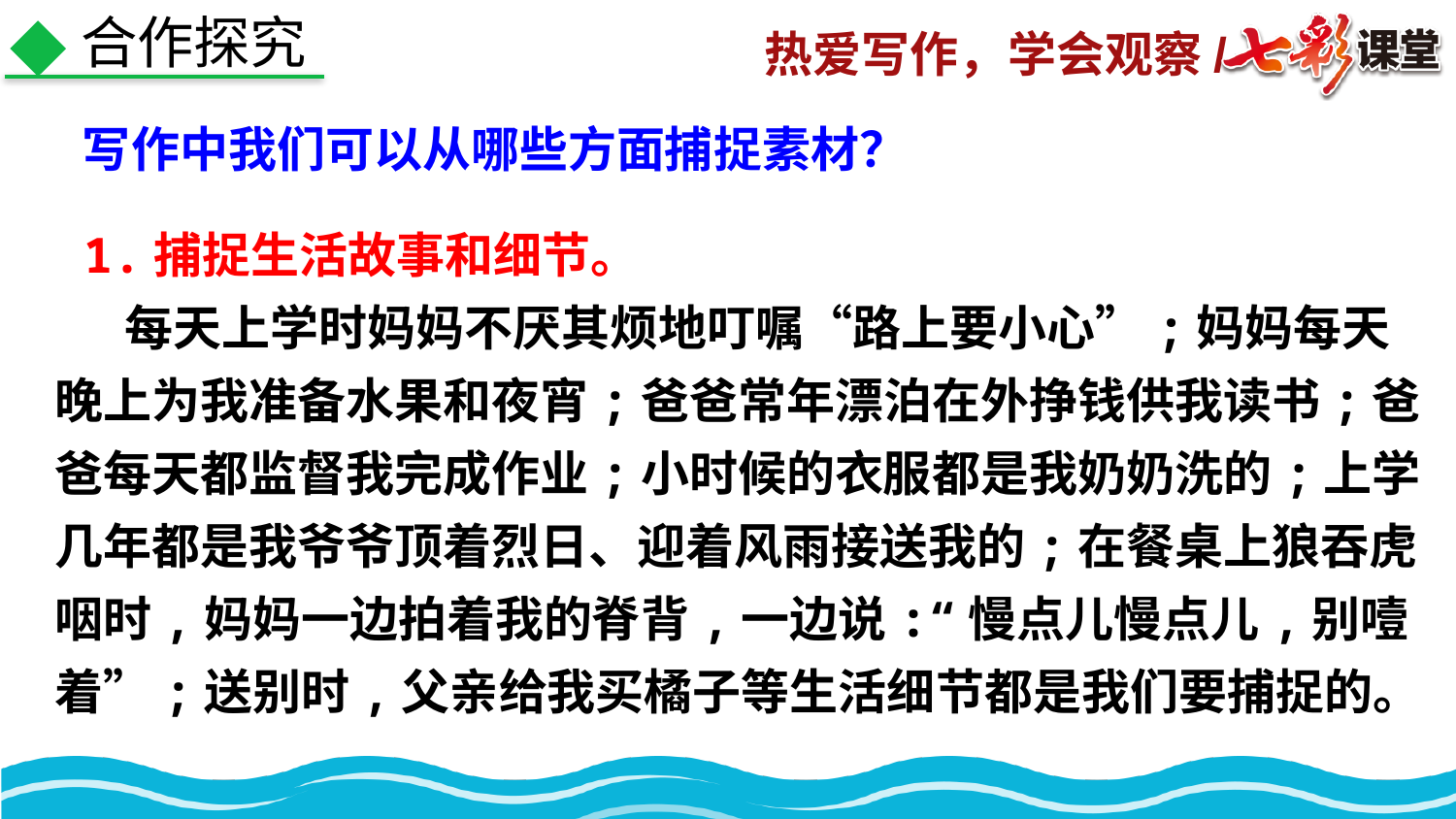

合作探究

写作中我们可以从哪些方面捕捉素材？
 1.捕捉生活故事和细节。
　  每天上学时妈妈不厌其烦地叮嘱“路上要小心”;妈妈每天晚上为我准备水果和夜宵;爸爸常年漂泊在外挣钱供我读书;爸爸每天都监督我完成作业;小时候的衣服都是我奶奶洗的;上学几年都是我爷爷顶着烈日、迎着风雨接送我的;在餐桌上狼吞虎咽时,妈妈一边拍着我的脊背,一边说:“慢点儿慢点儿,别噎着”;送别时,父亲给我买橘子等生活细节都是我们要捕捉的。